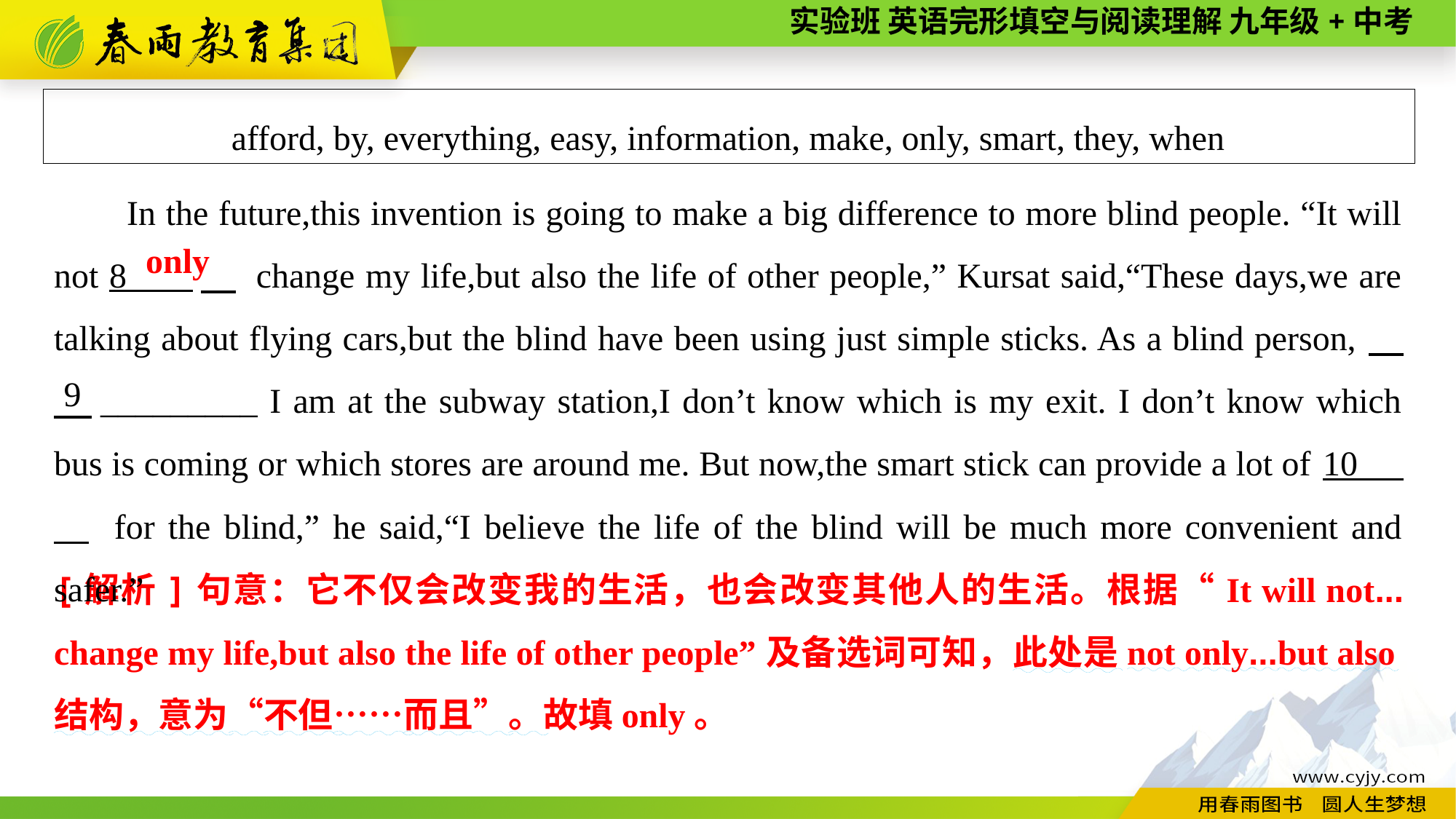

afford, by, everything, easy, information, make, only, smart, they, when
In the future,this invention is going to make a big difference to more blind people. “It will not 8      　 change my life,but also the life of other people,” Kursat said,“These days,we are talking about flying cars,but the blind have been using just simple sticks. As a blind person,　　_________ I am at the subway station,I don’t know which is my exit. I don’t know which bus is coming or which stores are around me. But now,the smart stick can provide a lot of 10      　 for the blind,” he said,“I believe the life of the blind will be much more convenient and safer.”
only
9
[解析]句意：它不仅会改变我的生活，也会改变其他人的生活。根据“It will not... change my life,but also the life of other people”及备选词可知，此处是not only...but also结构，意为“不但……而且”。故填only。